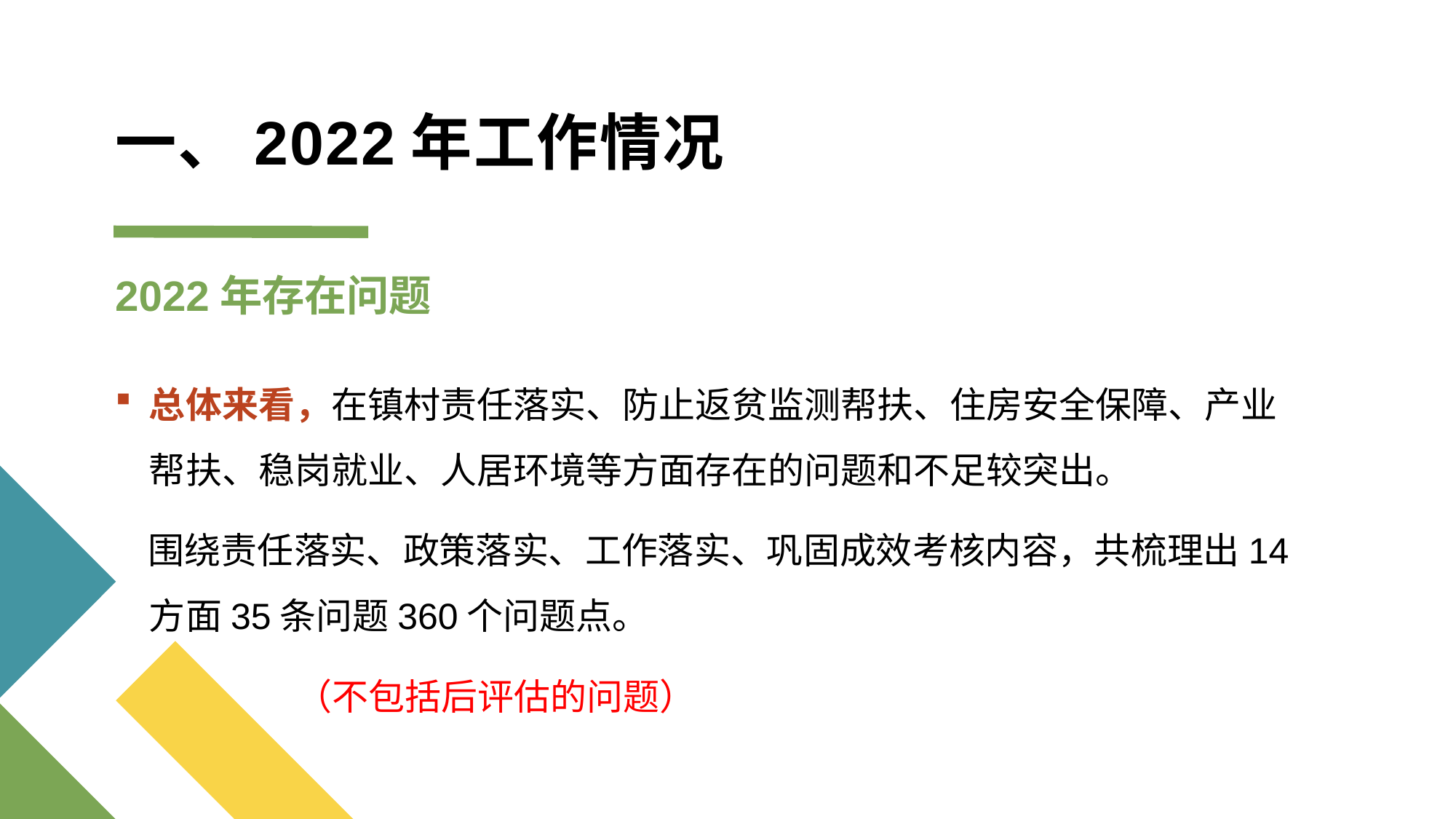

# 一、2022年工作情况
2022年存在问题
总体来看，在镇村责任落实、防止返贫监测帮扶、住房安全保障、产业帮扶、稳岗就业、人居环境等方面存在的问题和不足较突出。
   围绕责任落实、政策落实、工作落实、巩固成效考核内容，共梳理出14方面35条问题360个问题点。
                     （不包括后评估的问题）